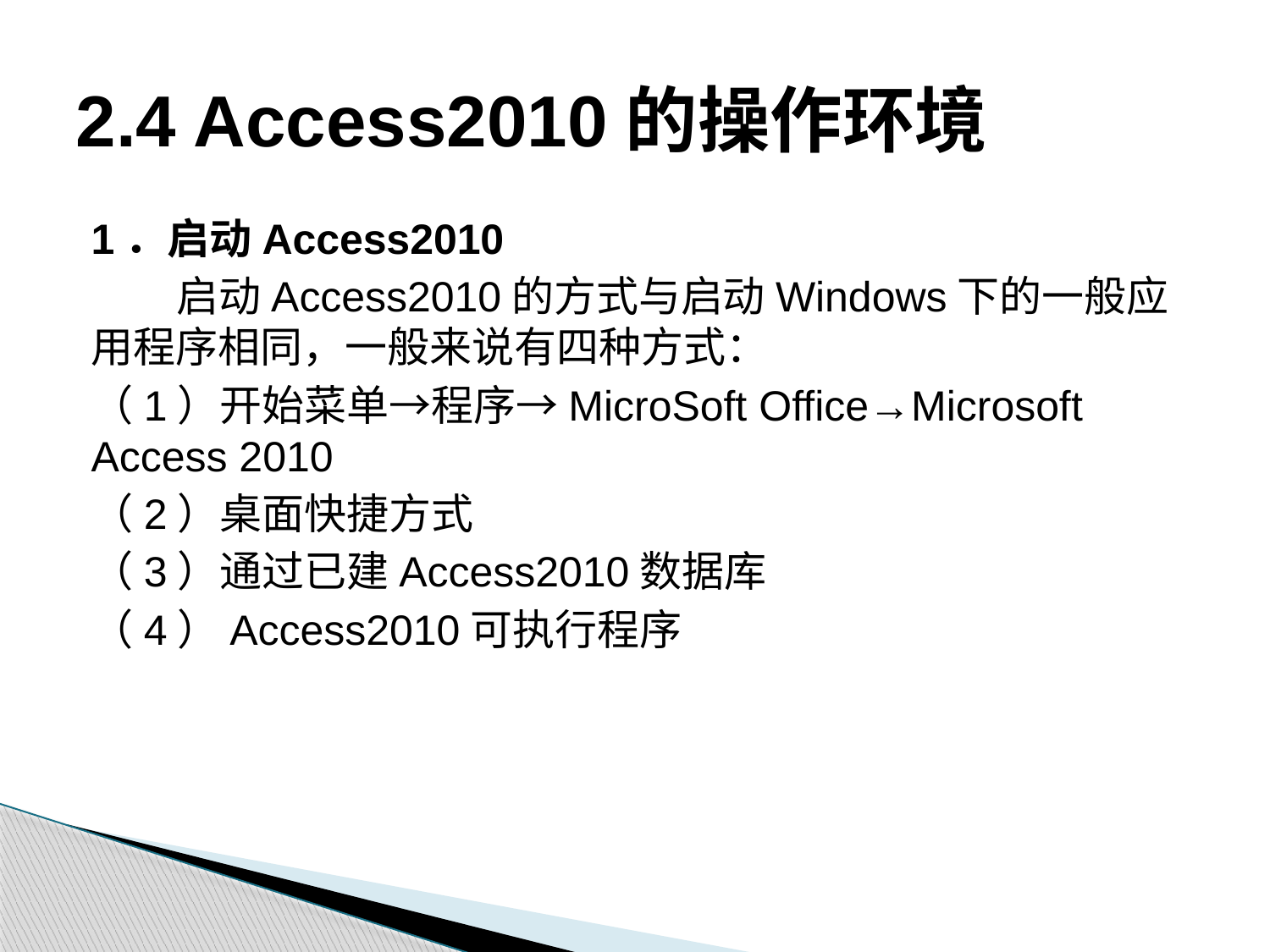

# 2.4 Access2010的操作环境
1．启动Access2010
启动Access2010的方式与启动Windows下的一般应用程序相同，一般来说有四种方式：
（1）开始菜单→程序→MicroSoft Office→Microsoft Access 2010
（2）桌面快捷方式
（3）通过已建Access2010数据库
（4）Access2010可执行程序